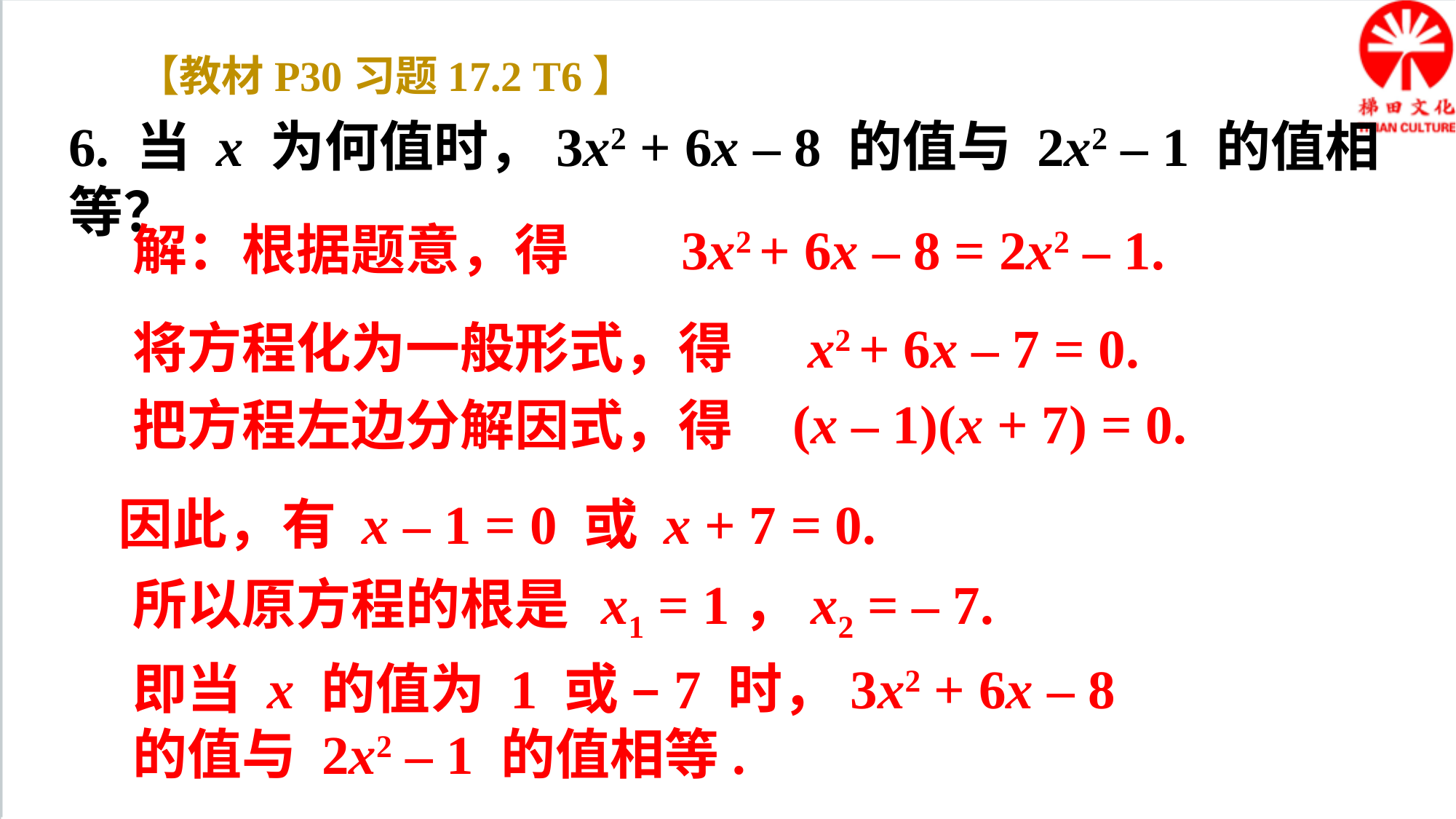

【教材P30习题17.2 T6】
6. 当 x 为何值时，3x2 + 6x – 8 的值与 2x2 – 1 的值相等？
解：根据题意，得        3x2 + 6x – 8 = 2x2 – 1.
将方程化为一般形式，得     x2 + 6x – 7 = 0.
(x – 1)(x + 7) = 0.
把方程左边分解因式，得
因此，有 x – 1 = 0 或 x + 7 = 0.
所以原方程的根是
x1 = 1，x2 = – 7.
即当 x 的值为 1 或 –7 时，3x2 + 6x – 8 的值与 2x2 – 1 的值相等.